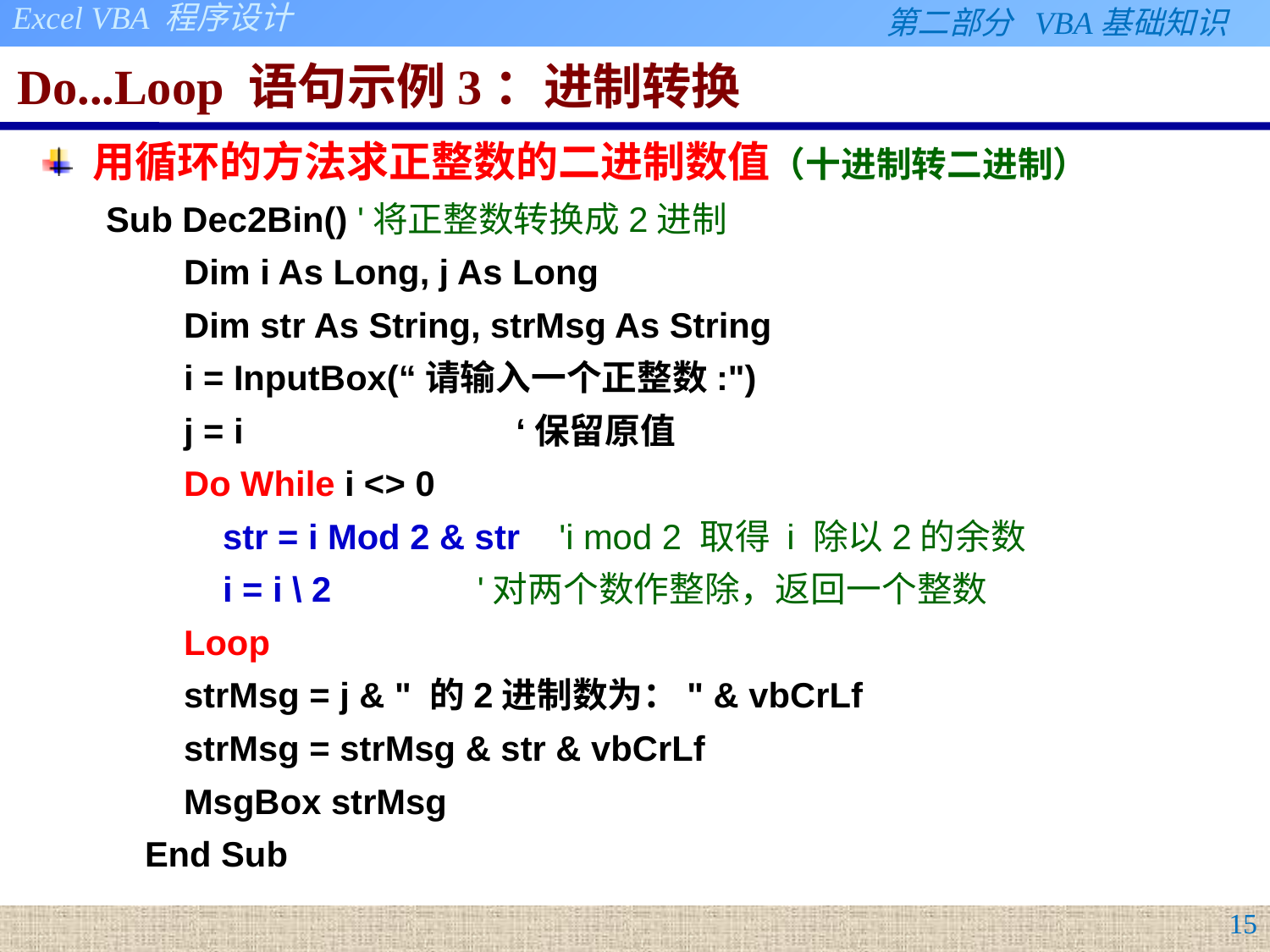

# Do...Loop 语句示例3：进制转换
用循环的方法求正整数的二进制数值（十进制转二进制）
Sub Dec2Bin() '将正整数转换成2进制
        Dim i As Long, j As Long
        Dim str As String, strMsg As String
        i = InputBox(“请输入一个正整数:")
        j = i                            ‘保留原值
        Do While i <> 0
            str = i Mod 2 & str    'i mod 2 取得 i 除以2的余数
            i = i \ 2               '对两个数作整除，返回一个整数
        Loop
        strMsg = j & " 的2进制数为：" & vbCrLf
        strMsg = strMsg & str & vbCrLf
        MsgBox strMsg
    End Sub